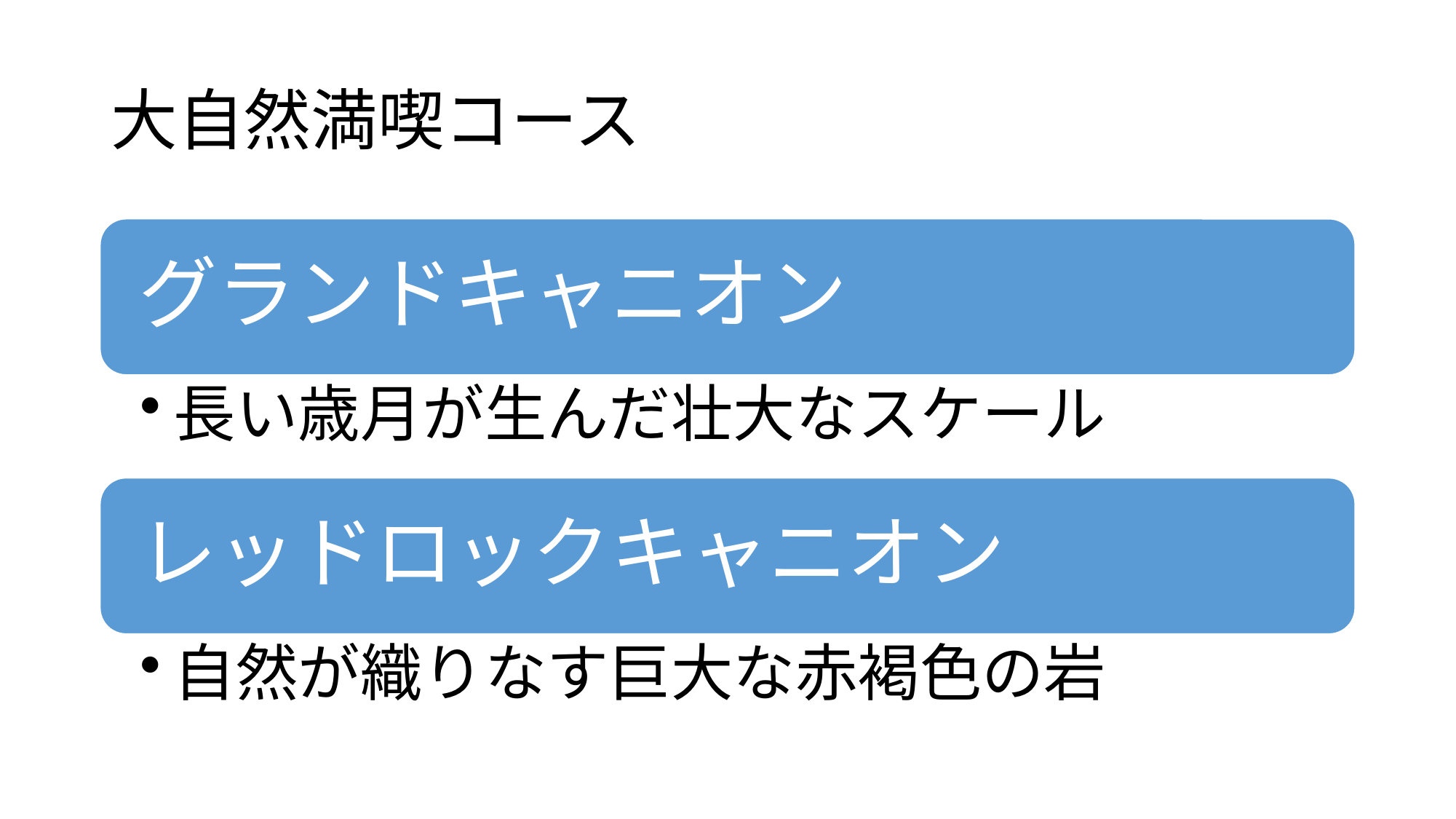

# 大自然満喫コース
グランドキャニオン
長い歳月が生んだ壮大なスケール
レッドロックキャニオン
自然が織りなす巨大な赤褐色の岩